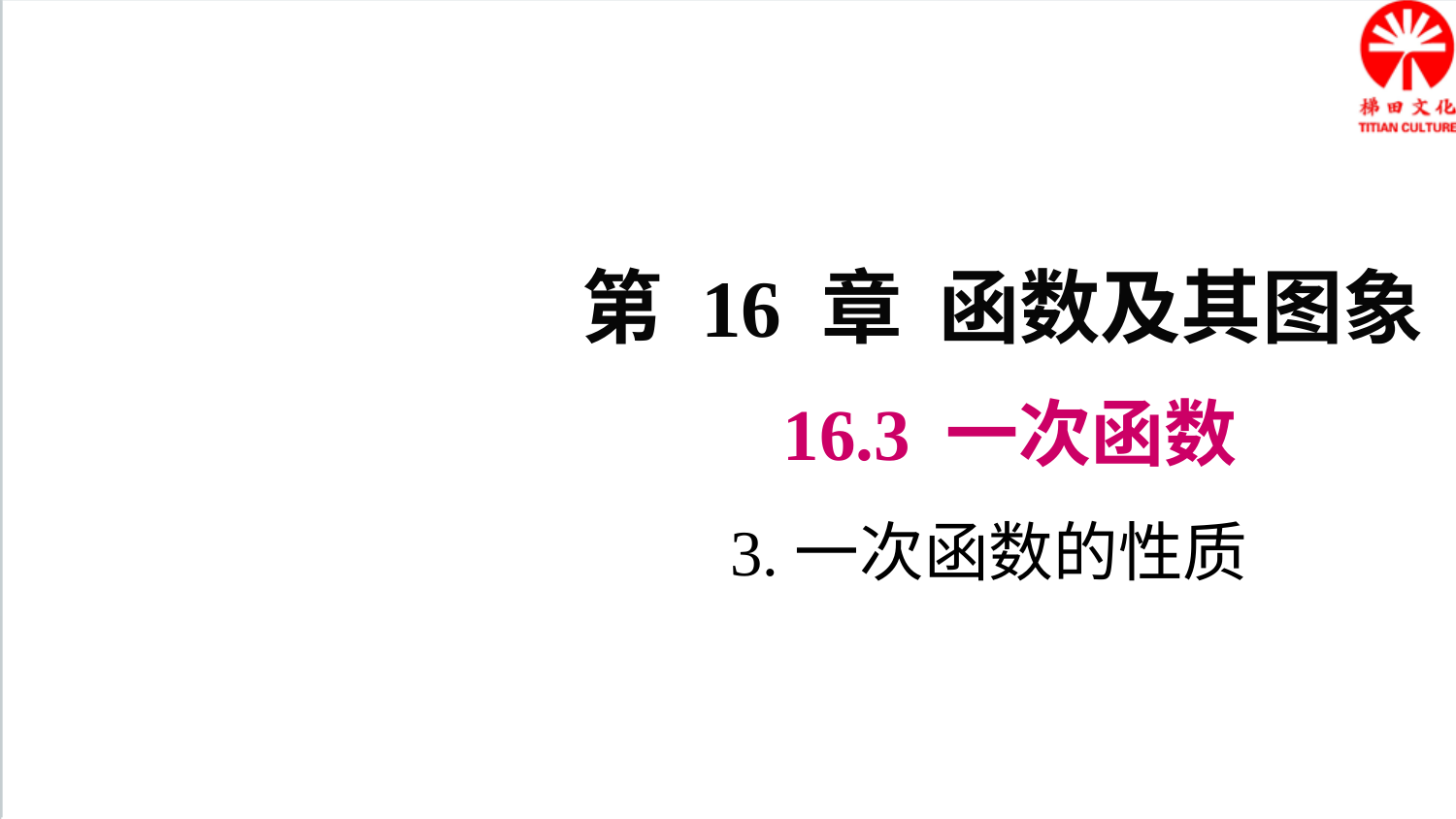

第 16 章  函数及其图象
16.3 一次函数
3.一次函数的性质